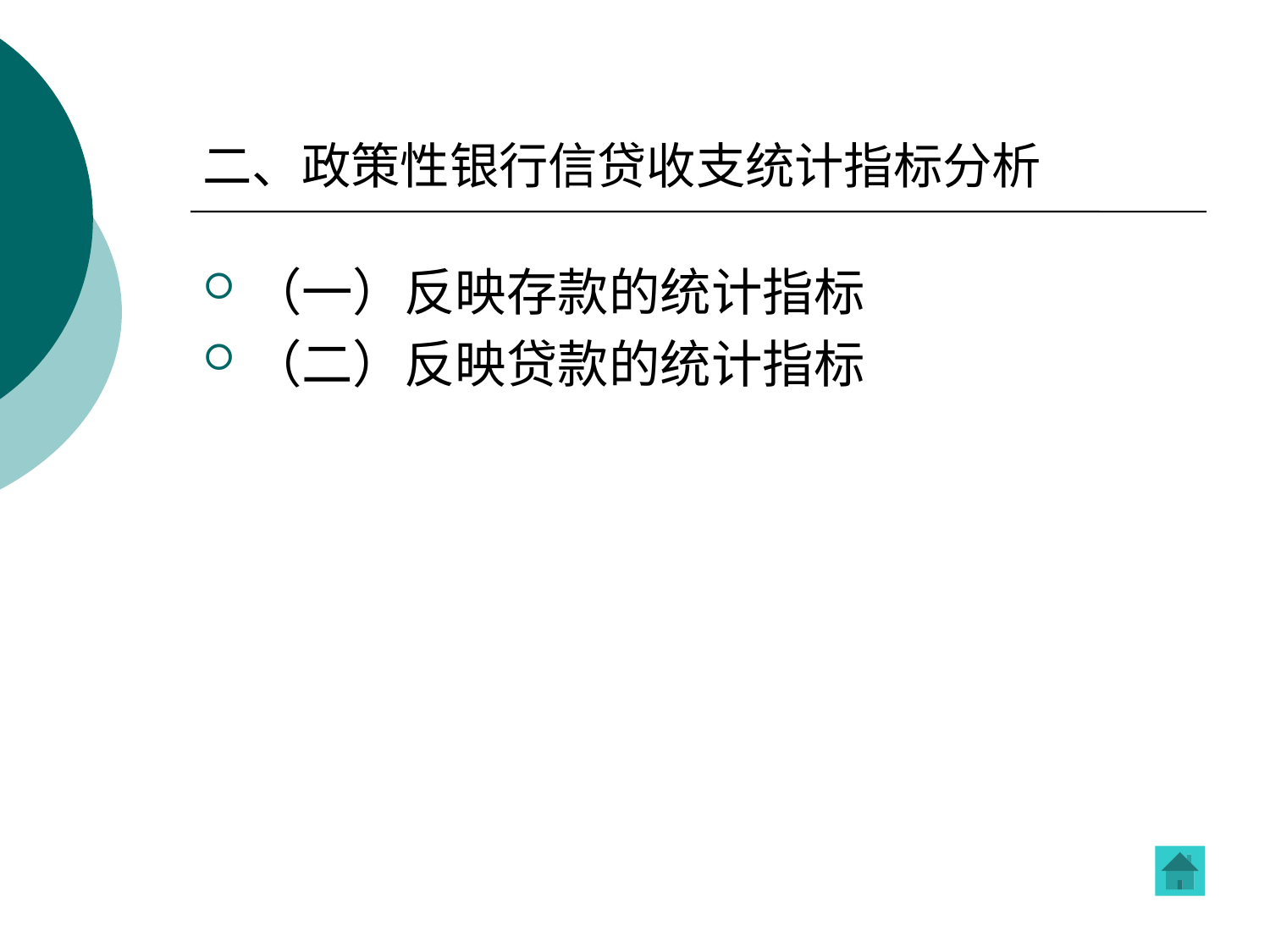

# 二、政策性银行信贷收支统计指标分析
（一）反映存款的统计指标
（二）反映贷款的统计指标